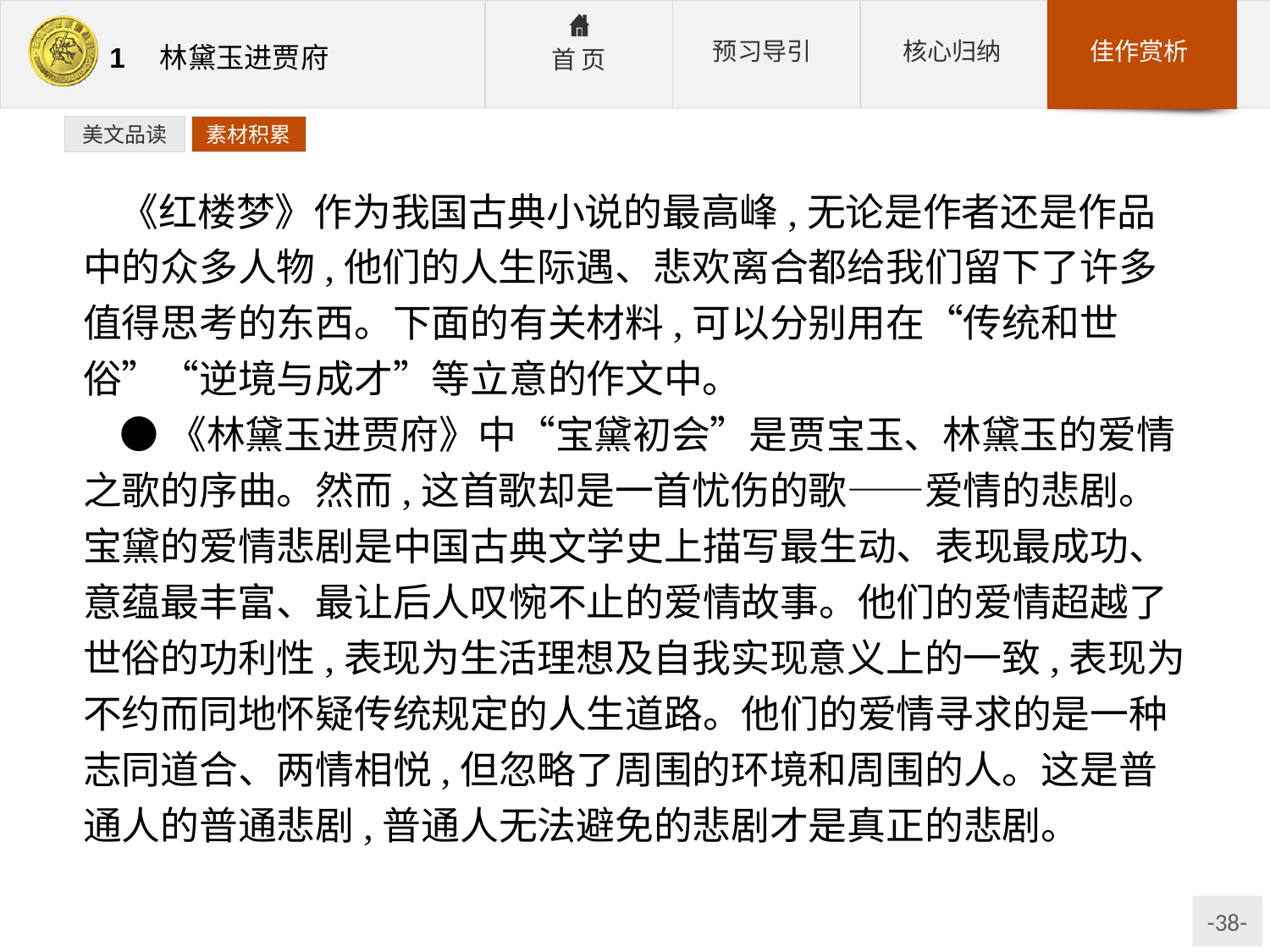

美文品读
素材积累
《红楼梦》作为我国古典小说的最高峰,无论是作者还是作品中的众多人物,他们的人生际遇、悲欢离合都给我们留下了许多值得思考的东西。下面的有关材料,可以分别用在“传统和世俗”“逆境与成才”等立意的作文中。
●《林黛玉进贾府》中“宝黛初会”是贾宝玉、林黛玉的爱情之歌的序曲。然而,这首歌却是一首忧伤的歌——爱情的悲剧。宝黛的爱情悲剧是中国古典文学史上描写最生动、表现最成功、意蕴最丰富、最让后人叹惋不止的爱情故事。他们的爱情超越了世俗的功利性,表现为生活理想及自我实现意义上的一致,表现为不约而同地怀疑传统规定的人生道路。他们的爱情寻求的是一种志同道合、两情相悦,但忽略了周围的环境和周围的人。这是普通人的普通悲剧,普通人无法避免的悲剧才是真正的悲剧。